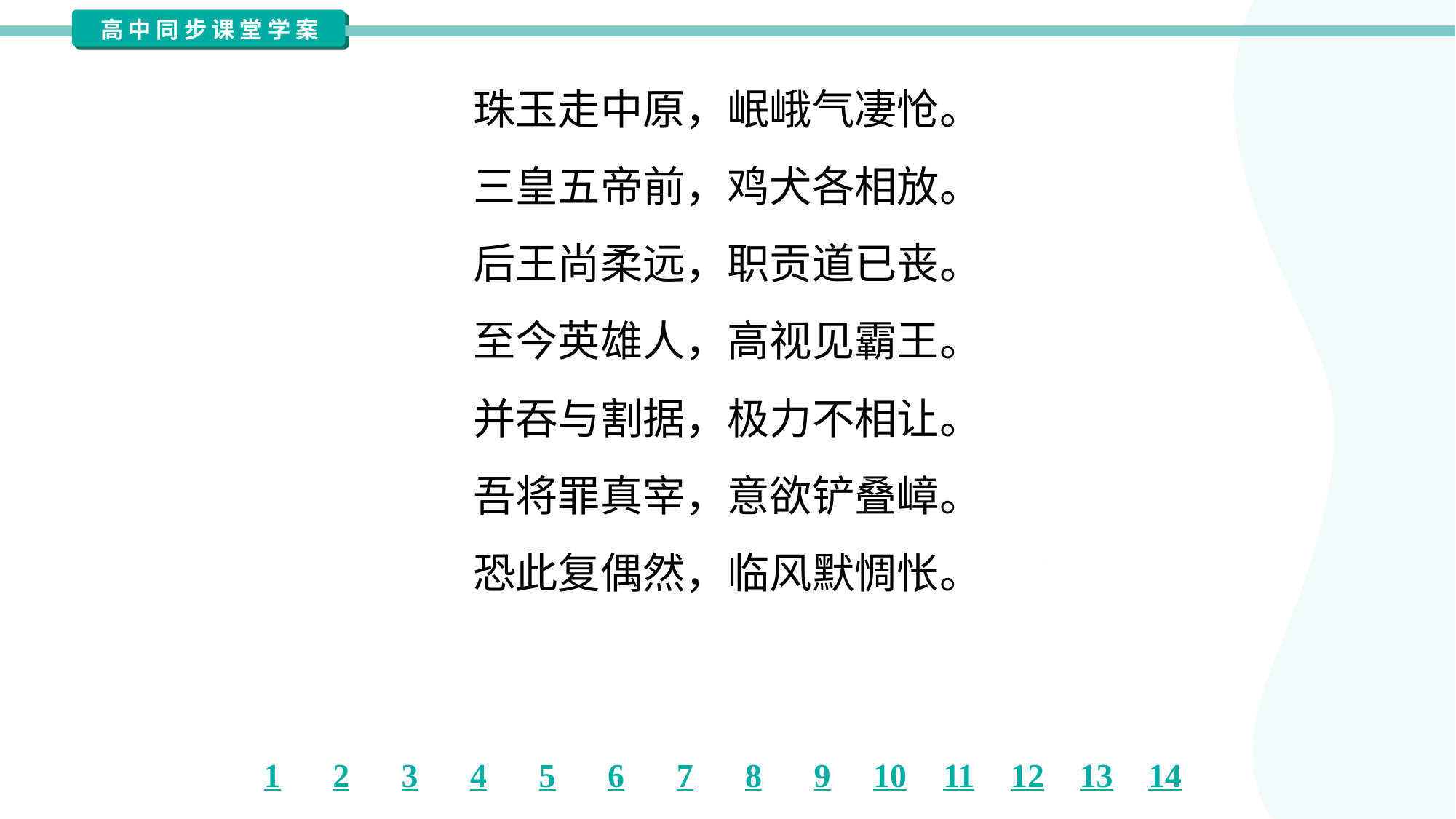

珠玉走中原，岷峨气凄怆。
三皇五帝前，鸡犬各相放。
后王尚柔远，职贡道已丧。
至今英雄人，高视见霸王。
并吞与割据，极力不相让。
吾将罪真宰，意欲铲叠嶂。
恐此复偶然，临风默惆怅。
    ［注］①剑门：在今四川剑阁东北大剑山和小剑山之间，古时是
四川北部交通要塞。②崇墉：高的城墙，形容两崖。#1.2